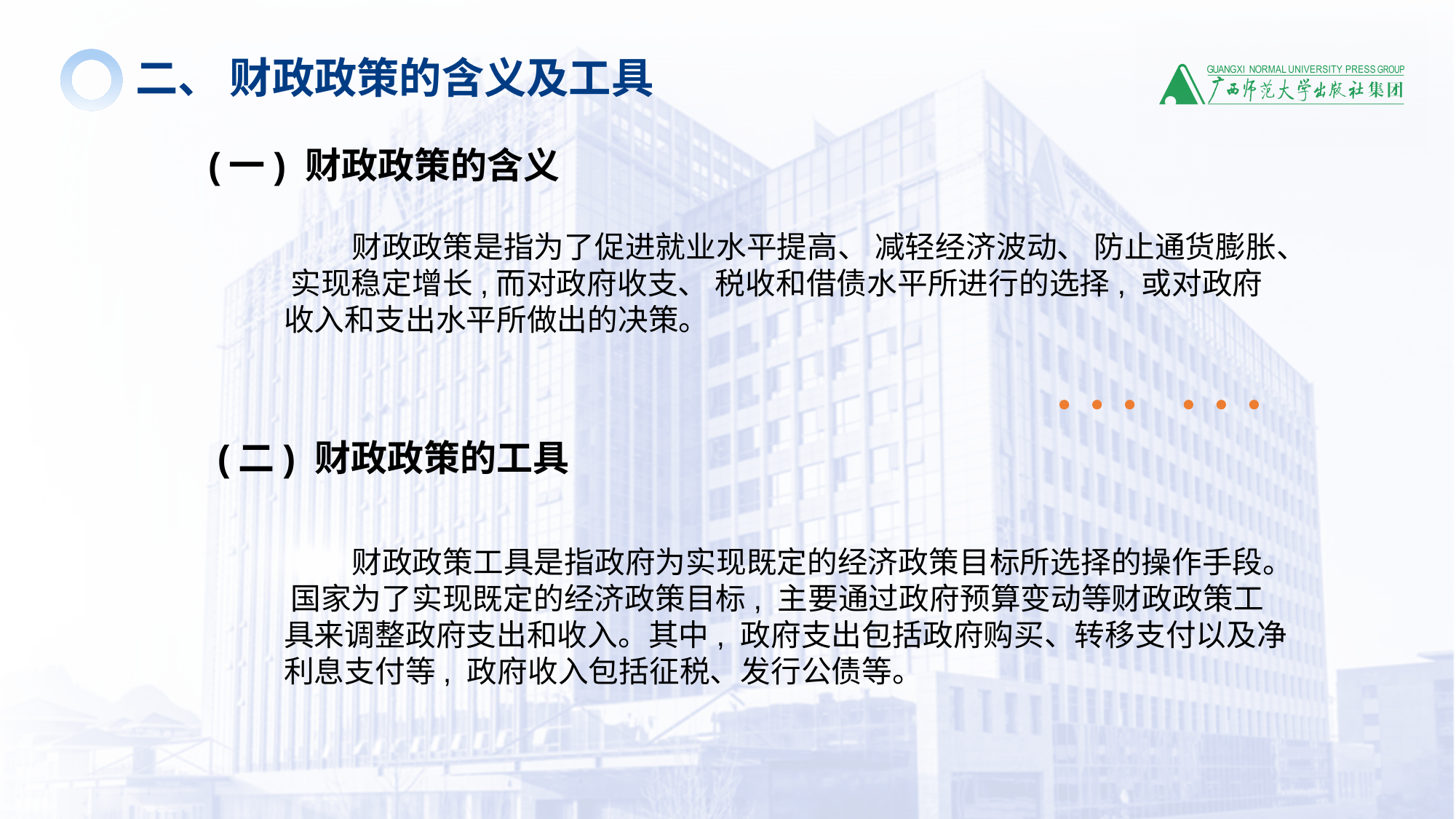

二、 财政政策的含义及工具

(一) 财政政策的含义
         财政政策是指为了促进就业水平提高、 减轻经济波动、 防止通货膨胀、 实现稳定增长,而对政府收支、 税收和借债水平所进行的选择, 或对政府收入和支出水平所做出的决策。

(二) 财政政策的工具
         财政政策工具是指政府为实现既定的经济政策目标所选择的操作手段。 国家为了实现既定的经济政策目标, 主要通过政府预算变动等财政政策工具来调整政府支出和收入。其中, 政府支出包括政府购买、转移支付以及净利息支付等, 政府收入包括征税、发行公债等。